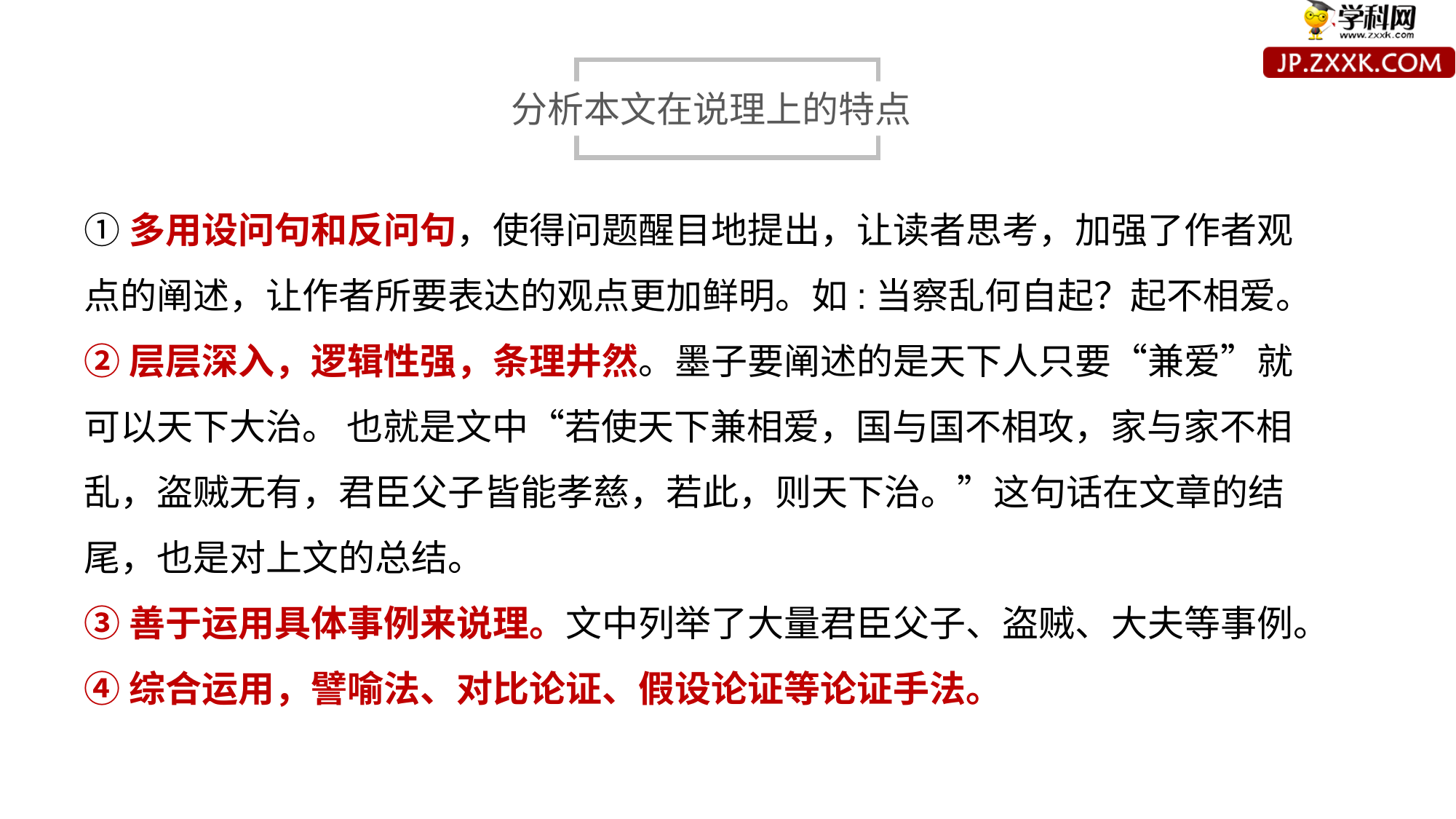

分析本文在说理上的特点
①多用设问句和反问句，使得问题醒目地提出，让读者思考，加强了作者观点的阐述，让作者所要表达的观点更加鲜明。如:当察乱何自起？起不相爱。
②层层深入，逻辑性强，条理井然。墨子要阐述的是天下人只要“兼爱”就可以天下大治。 也就是文中“若使天下兼相爱，国与国不相攻，家与家不相乱，盗贼无有，君臣父子皆能孝慈，若此，则天下治。”这句话在文章的结尾，也是对上文的总结。
③善于运用具体事例来说理。文中列举了大量君臣父子、盗贼、大夫等事例。
④综合运用，譬喻法、对比论证、假设论证等论证手法。